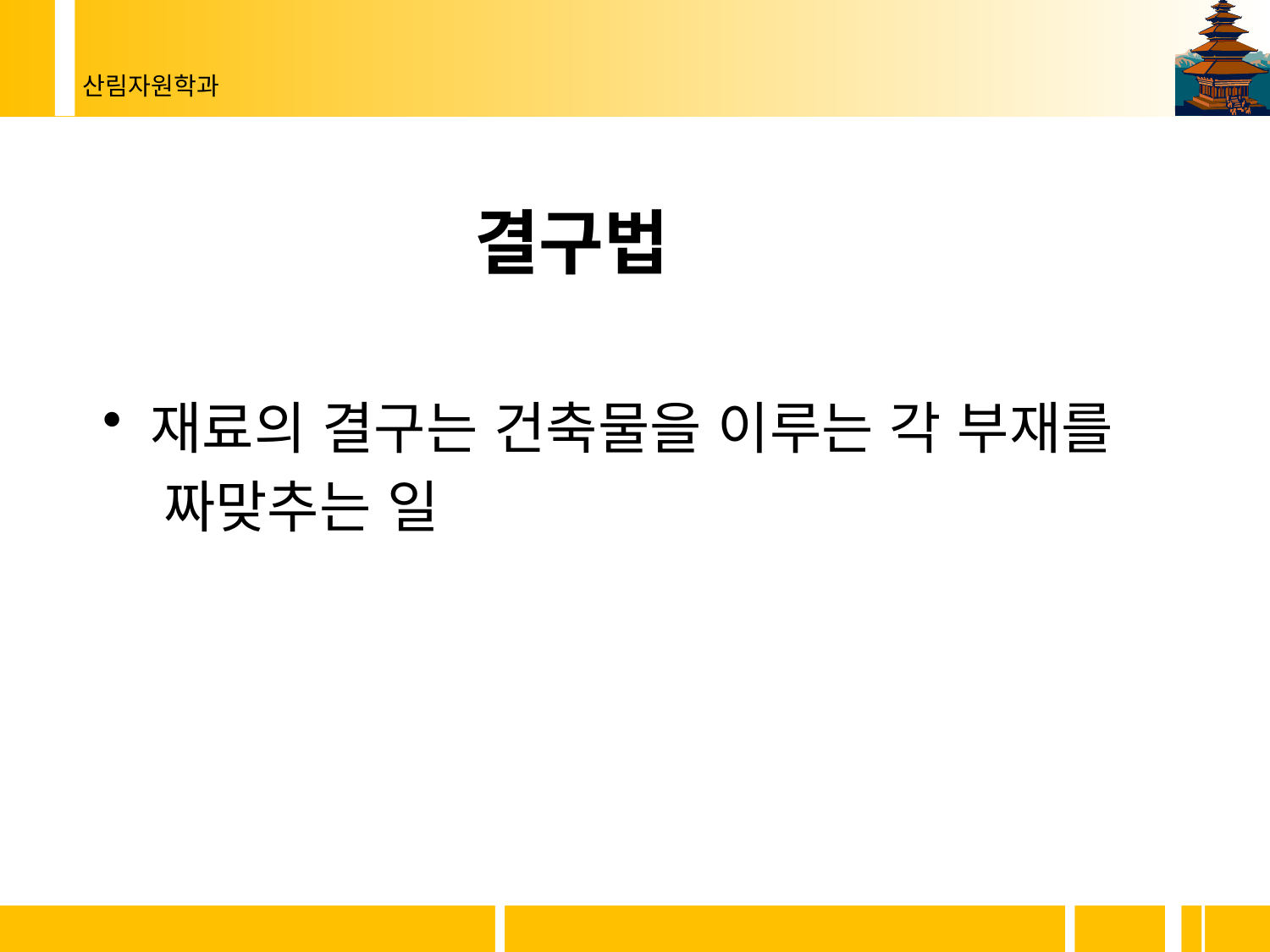

# 결구법
재료의 결구는 건축물을 이루는 각 부재를
   짜맞추는 일

13